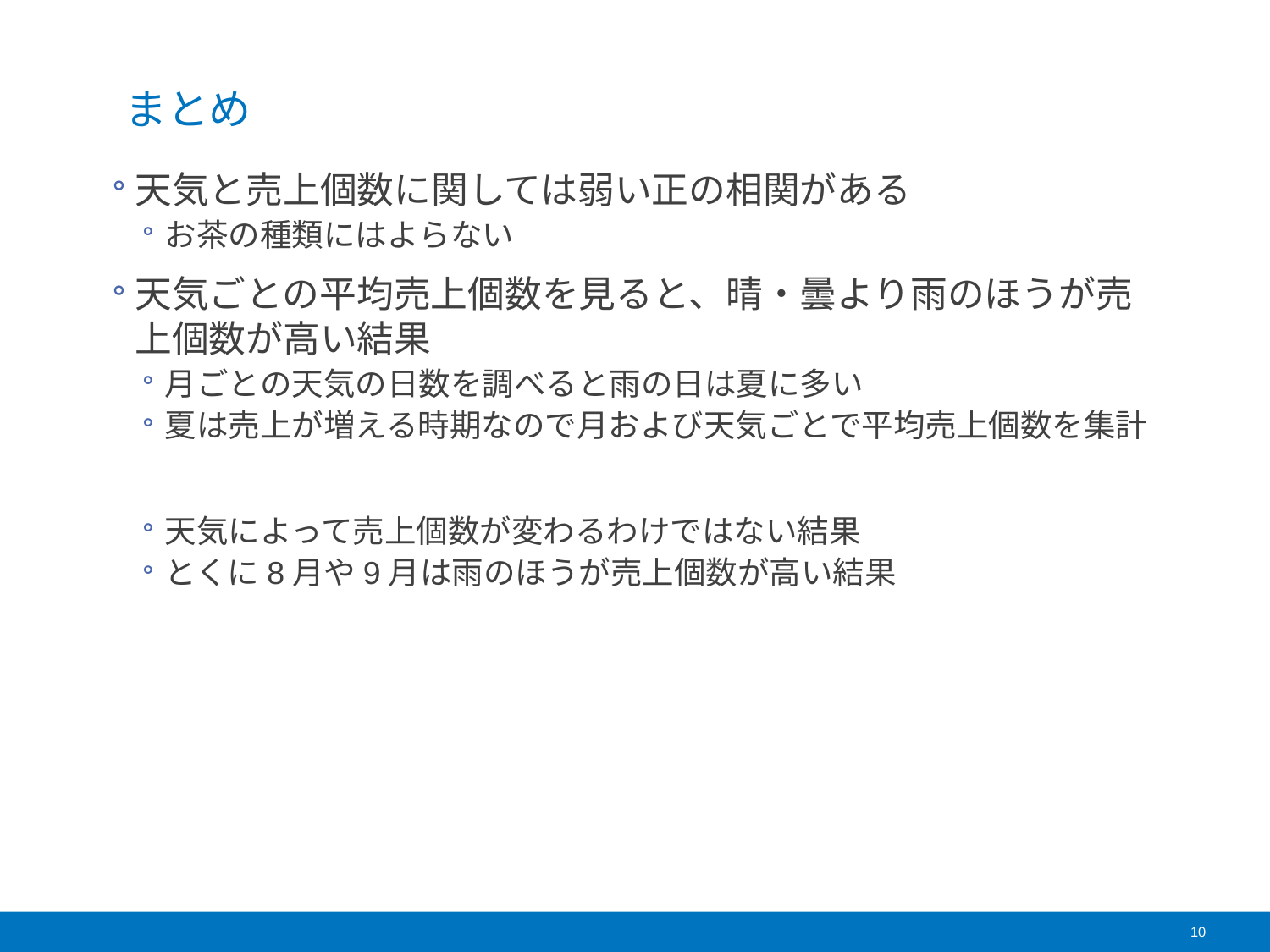

# まとめ
天気と売上個数に関しては弱い正の相関がある
お茶の種類にはよらない
天気ごとの平均売上個数を見ると、晴・曇より雨のほうが売上個数が高い結果
月ごとの天気の日数を調べると雨の日は夏に多い
夏は売上が増える時期なので月および天気ごとで平均売上個数を集計

天気によって売上個数が変わるわけではない結果
とくに8月や9月は雨のほうが売上個数が高い結果

10